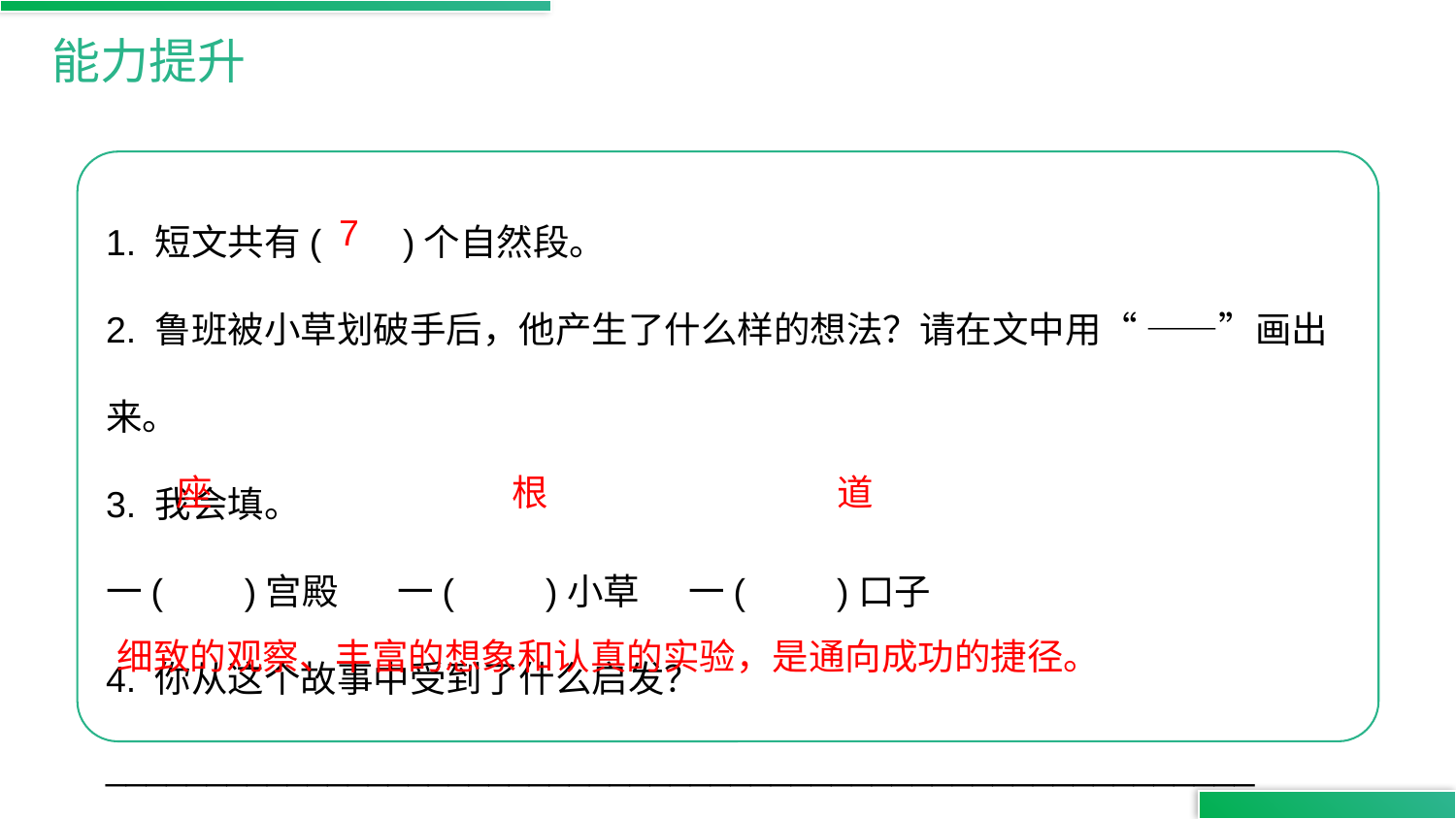

能力提升

1. 短文共有(        )个自然段。
2. 鲁班被小草划破手后，他产生了什么样的想法？请在文中用“ ——”画出来。
3. 我会填。
一(        )宫殿 	一(         )小草 	一(         )口子
4. 你从这个故事中受到了什么启发？
_________________________________________________________
7
座
根
道
细致的观察、丰富的想象和认真的实验，是通向成功的捷径。